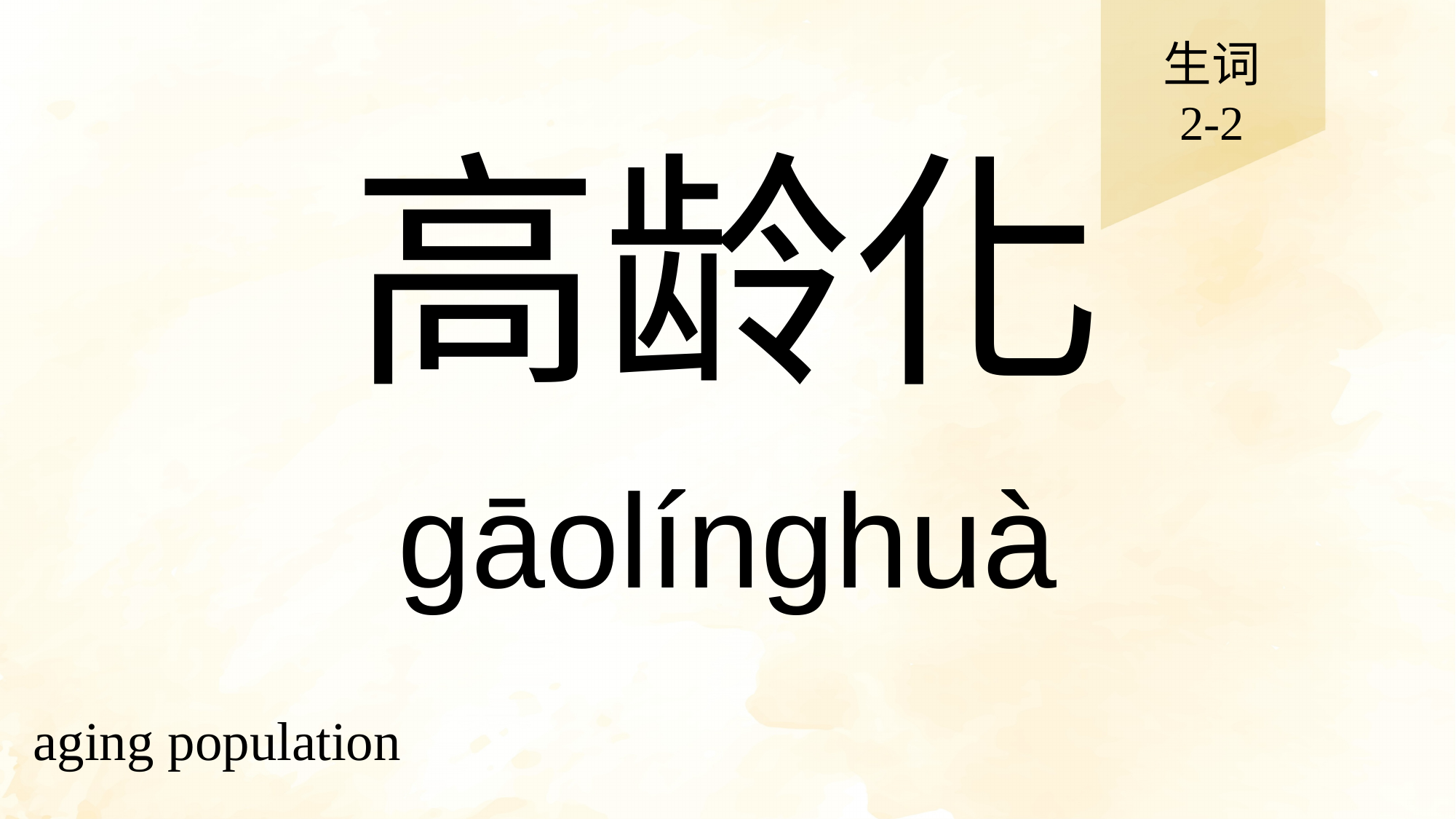

生词
2-2
# 高龄化
gāolínghuà
aging population